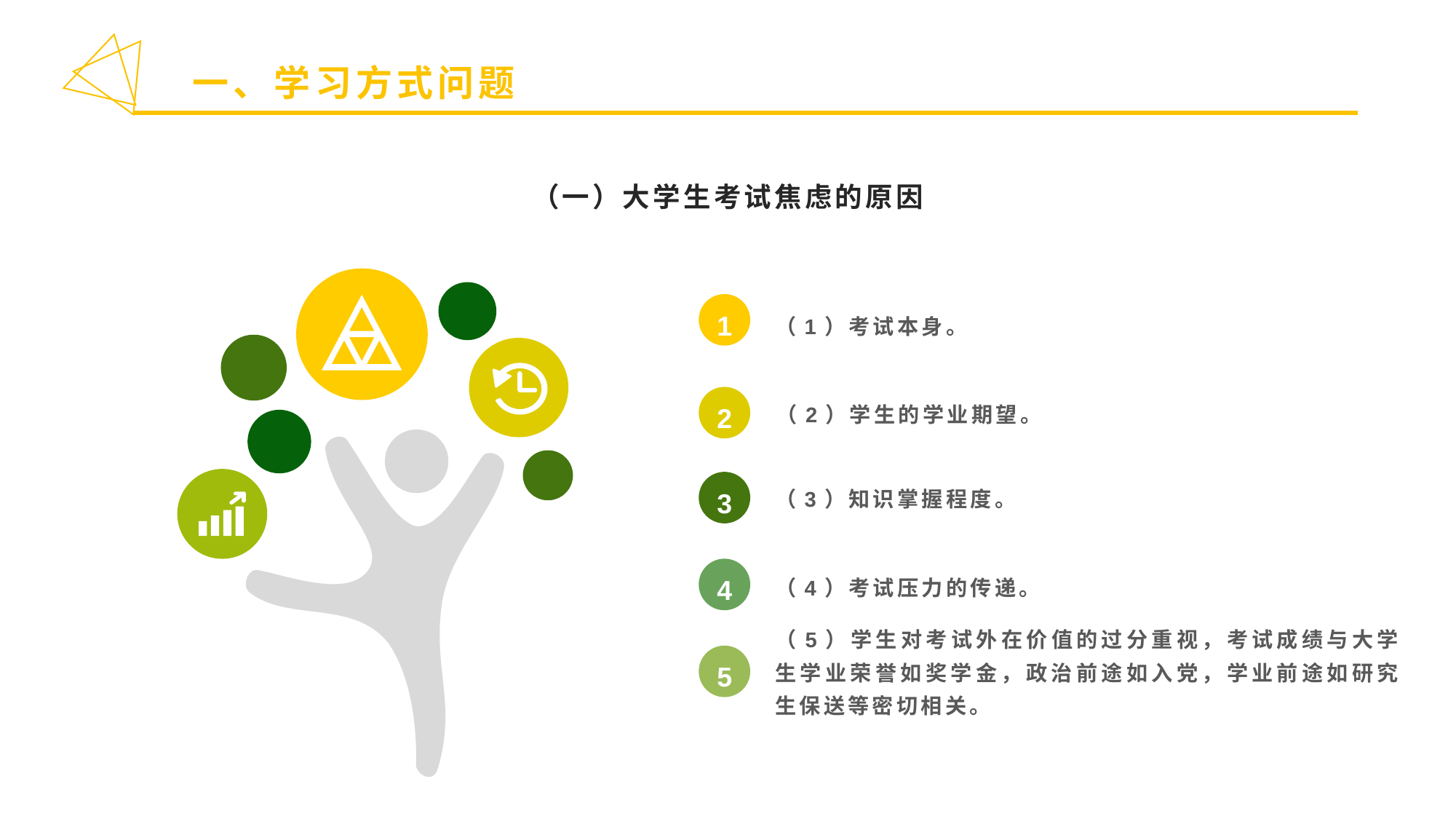

一、学习方式问题
（一）大学生考试焦虑的原因

（1）考试本身。
1
（2）学生的学业期望。
2
（3）知识掌握程度。
3
（4）考试压力的传递。
4
（5）学生对考试外在价值的过分重视，考试成绩与大学生学业荣誉如奖学金，政治前途如入党，学业前途如研究生保送等密切相关。
5